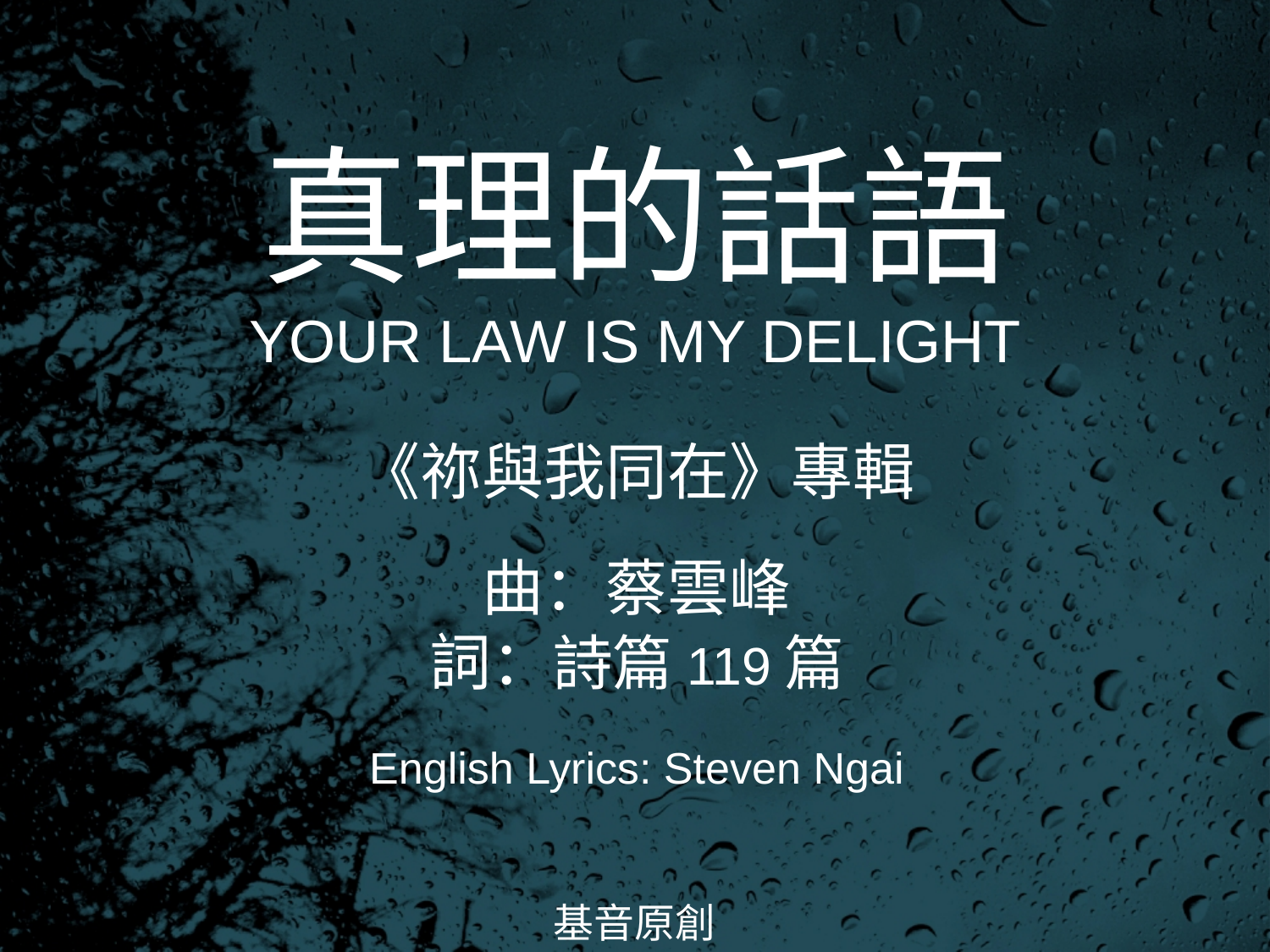

真理的話語
YOUR LAW IS MY DELIGHT
# 《祢與我同在》專輯 曲：蔡雲峰 詞：詩篇119篇 English Lyrics: Steven Ngai

基音原創